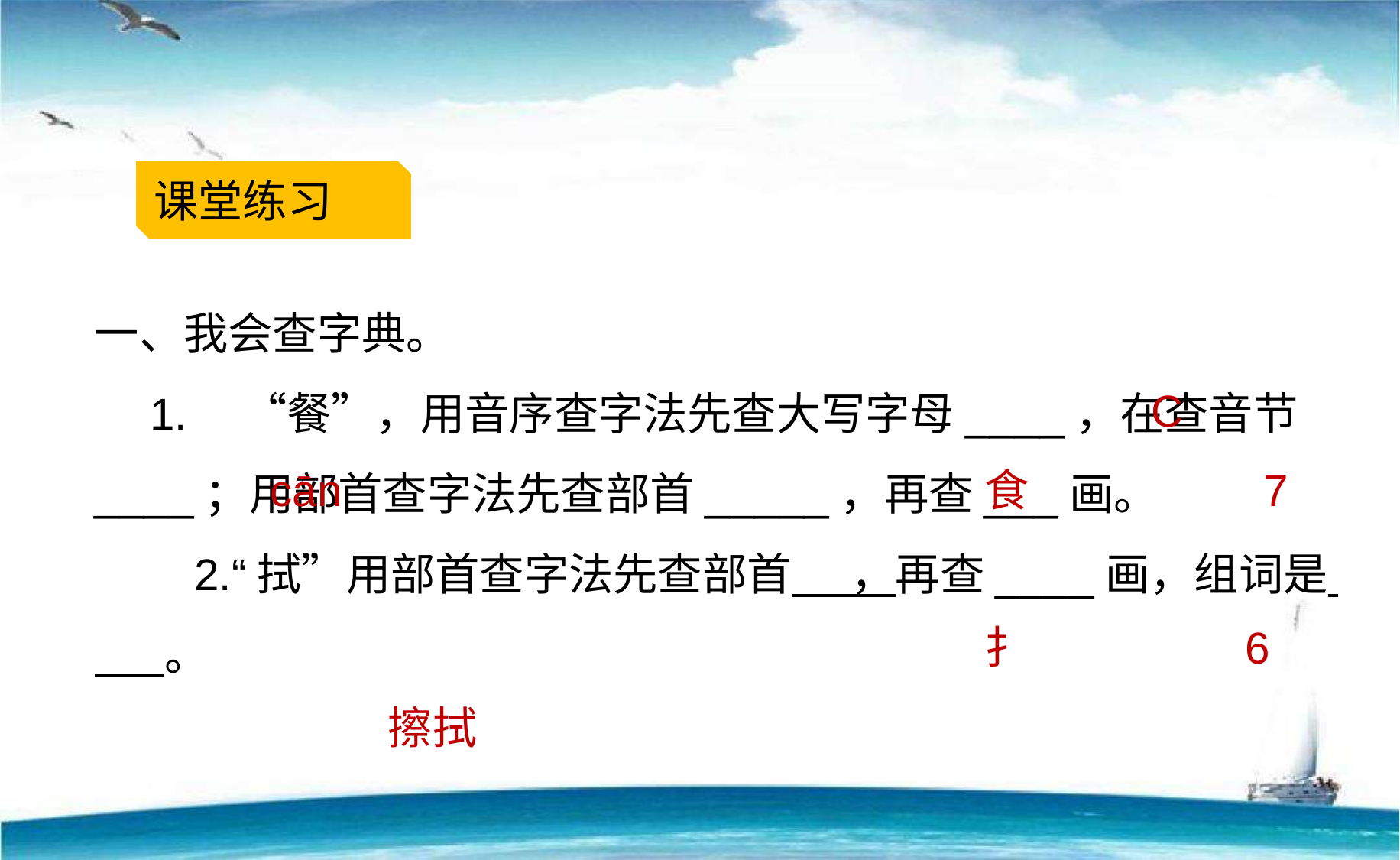

课堂练习
一、我会查字典。
　1.　“餐”，用音序查字法先查大写字母____，在查音节____；用部首查字法先查部首_____，再查___画。
　　2.“拭”用部首查字法先查部首      ，再查____画，组词是         。
C
cān
食
7
扌
6
擦拭